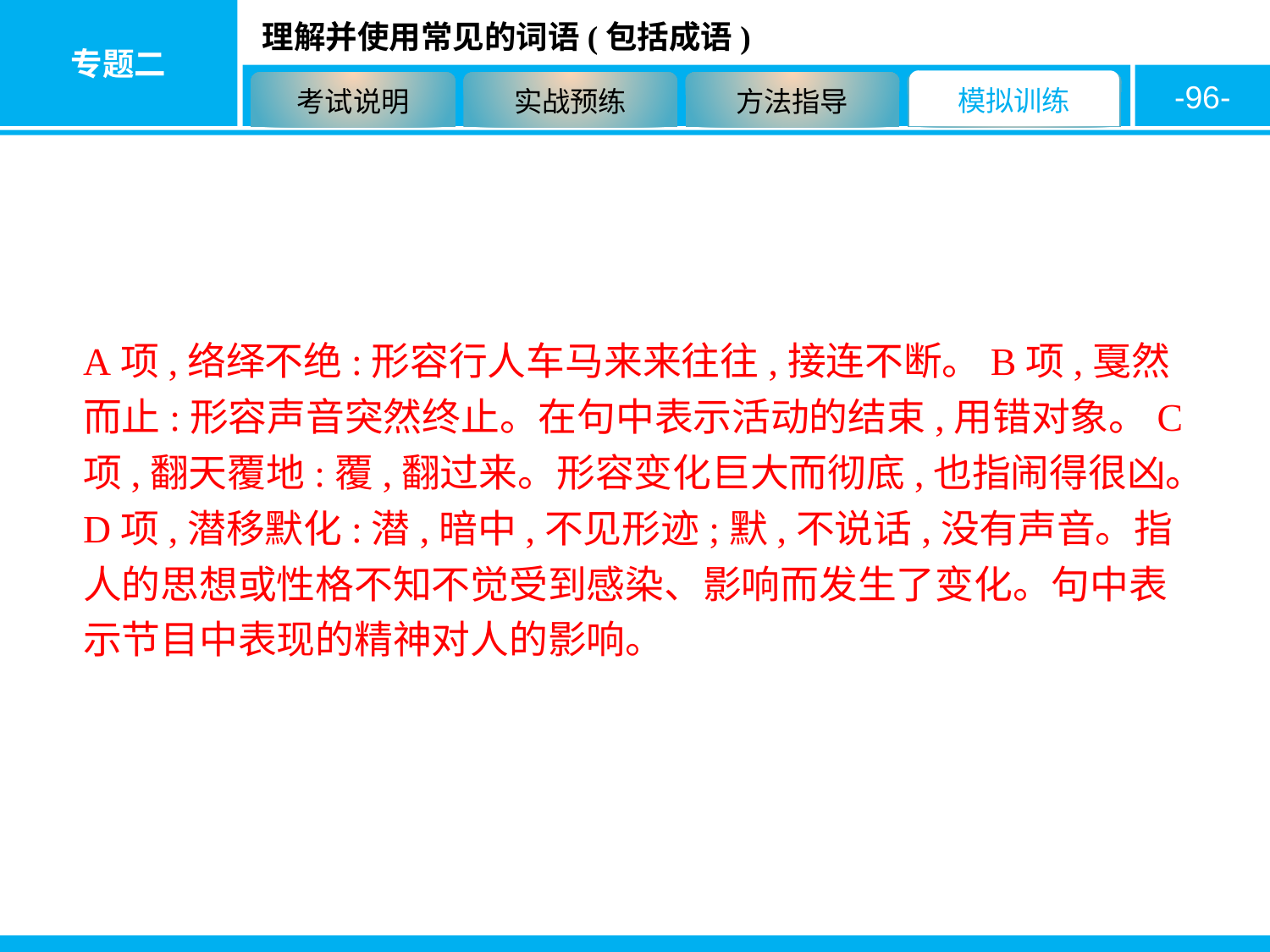

-96-
A项,络绎不绝:形容行人车马来来往往,接连不断。B项,戛然而止:形容声音突然终止。在句中表示活动的结束,用错对象。C项,翻天覆地:覆,翻过来。形容变化巨大而彻底,也指闹得很凶。D项,潜移默化:潜,暗中,不见形迹;默,不说话,没有声音。指人的思想或性格不知不觉受到感染、影响而发生了变化。句中表示节目中表现的精神对人的影响。